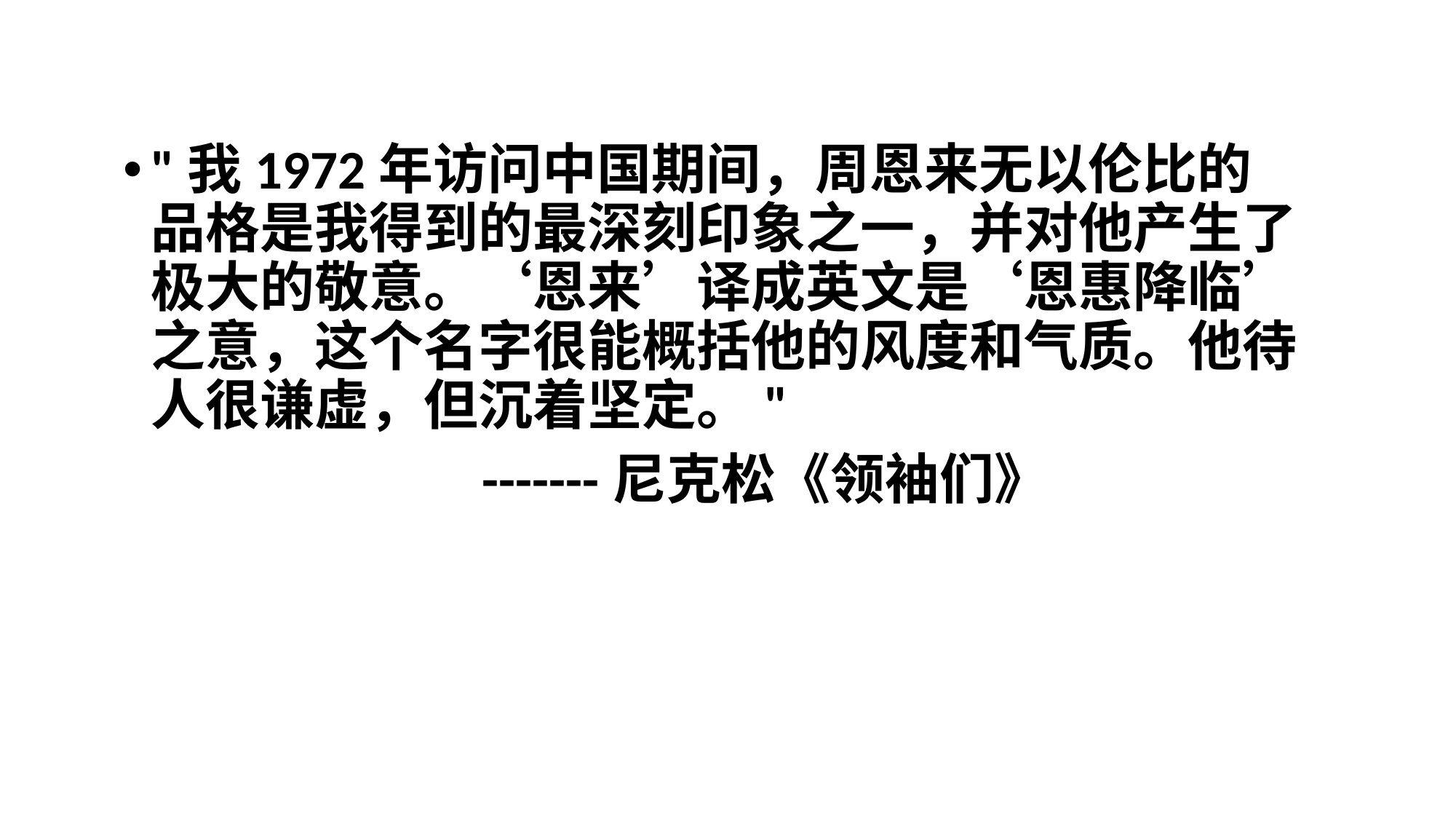

"我1972年访问中国期间，周恩来无以伦比的品格是我得到的最深刻印象之一，并对他产生了极大的敬意。‘恩来’译成英文是‘恩惠降临’之意，这个名字很能概括他的风度和气质。他待人很谦虚，但沉着坚定。"
                             -------尼克松《领袖们》